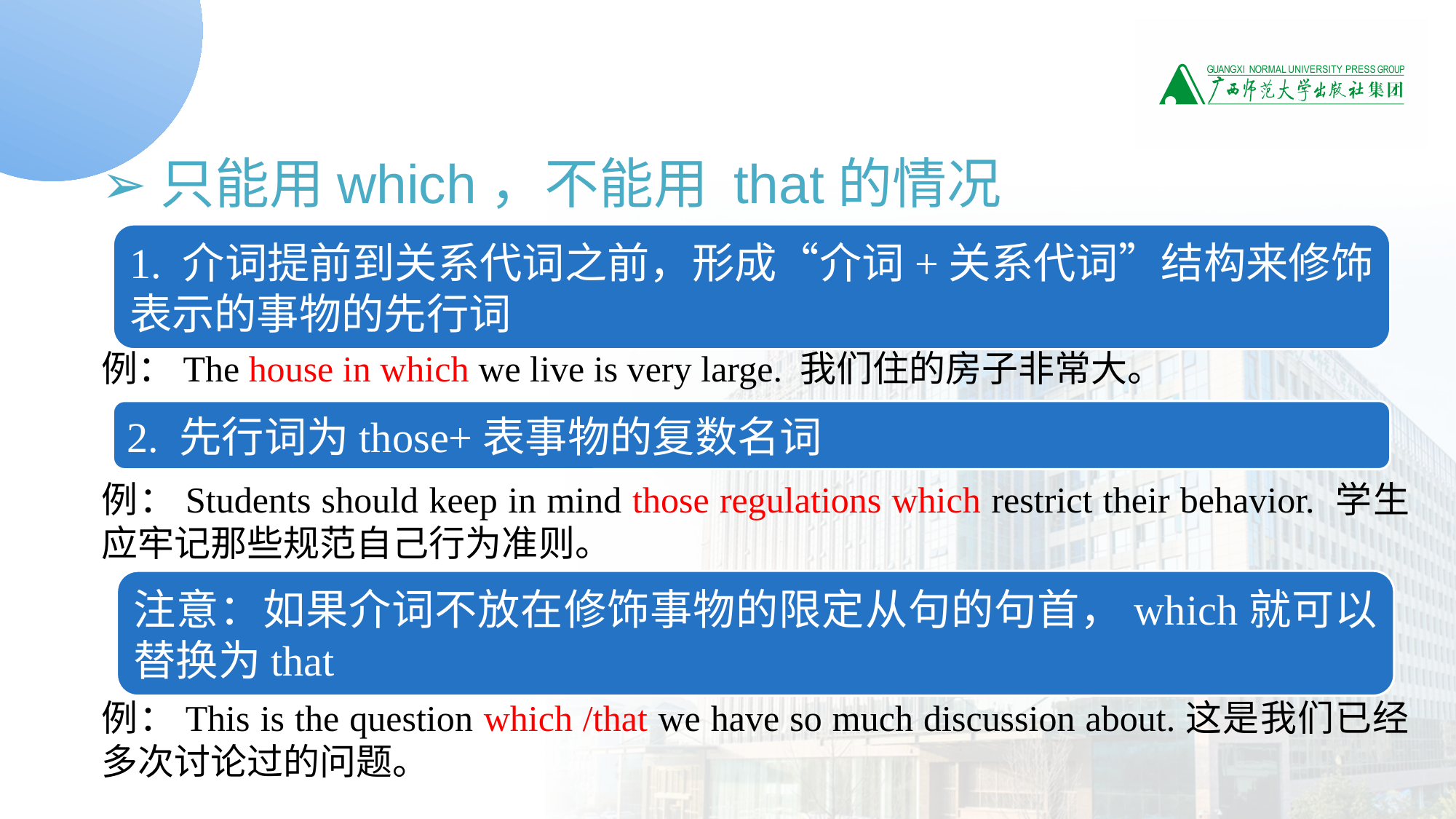

➢只能用which，不能用 that的情况

例：The house in which we live is very large. 我们住的房子非常大。

例：Students should keep in mind those regulations which restrict their behavior. 学生应牢记那些规范自己行为准则。

例：This is the question which /that we have so much discussion about.这是我们已经多次讨论过的问题。
1. 介词提前到关系代词之前，形成“介词+关系代词”结构来修饰表示的事物的先行词
2. 先行词为those+表事物的复数名词
注意：如果介词不放在修饰事物的限定从句的句首，which就可以替换为that